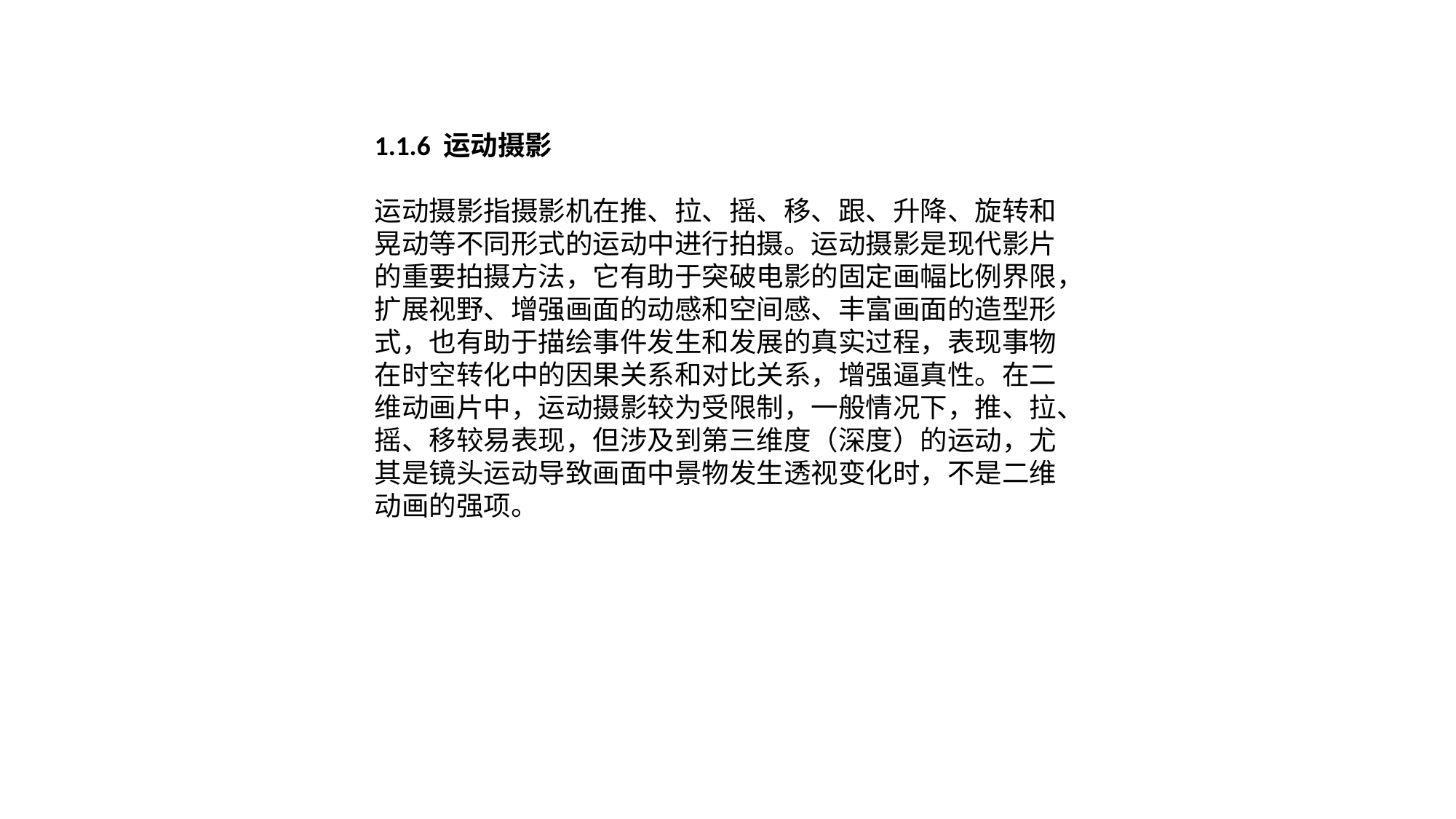

1.1.6 运动摄影

运动摄影指摄影机在推、拉、摇、移、跟、升降、旋转和晃动等不同形式的运动中进行拍摄。运动摄影是现代影片的重要拍摄方法，它有助于突破电影的固定画幅比例界限，扩展视野、增强画面的动感和空间感、丰富画面的造型形式，也有助于描绘事件发生和发展的真实过程，表现事物在时空转化中的因果关系和对比关系，增强逼真性。在二维动画片中，运动摄影较为受限制，一般情况下，推、拉、摇、移较易表现，但涉及到第三维度（深度）的运动，尤其是镜头运动导致画面中景物发生透视变化时，不是二维动画的强项。